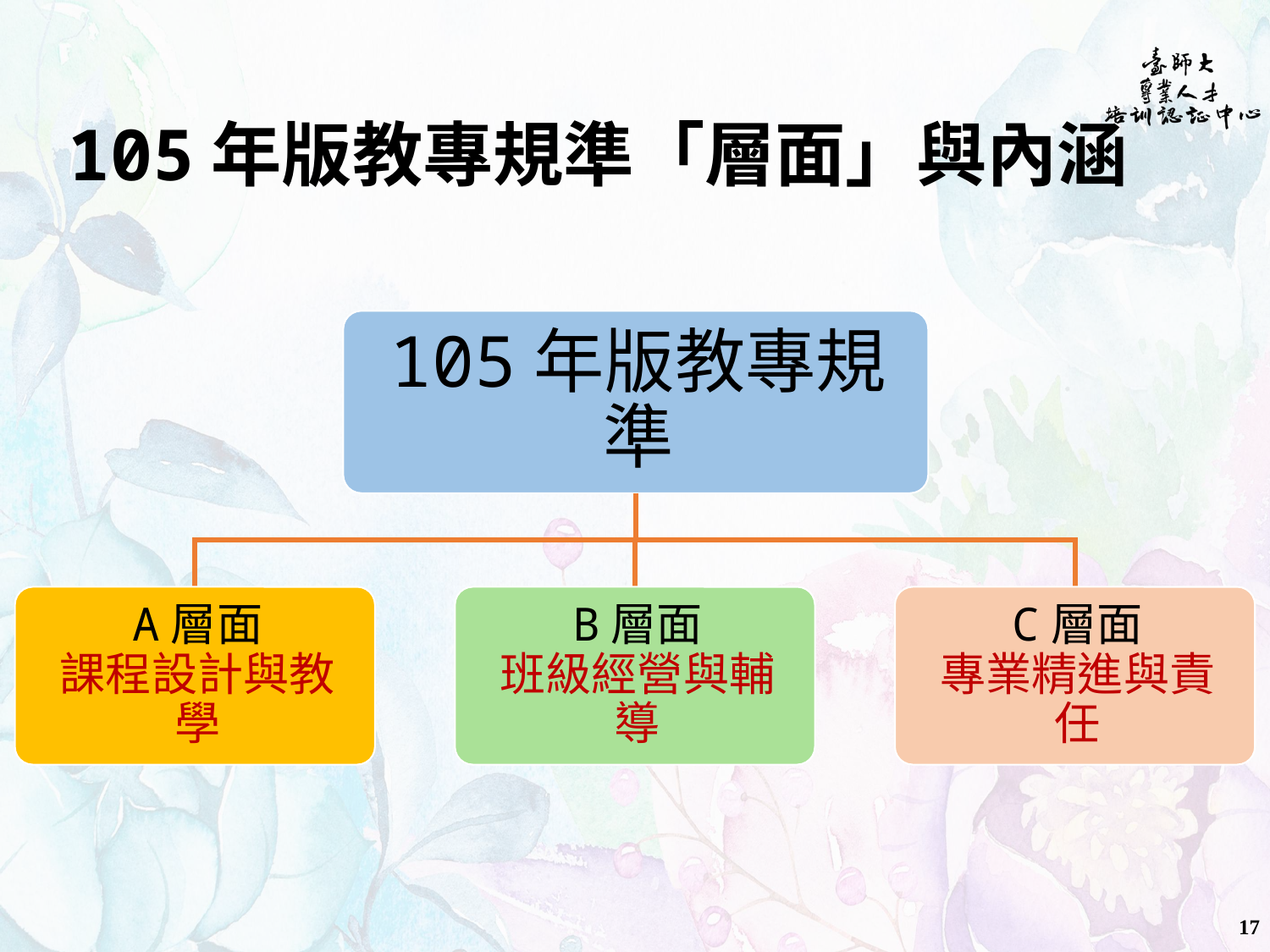

# 105年版教專規準「層面」與內涵
105年版教專規準
A層面
課程設計與教學
B層面
班級經營與輔導
C層面
專業精進與責任
17